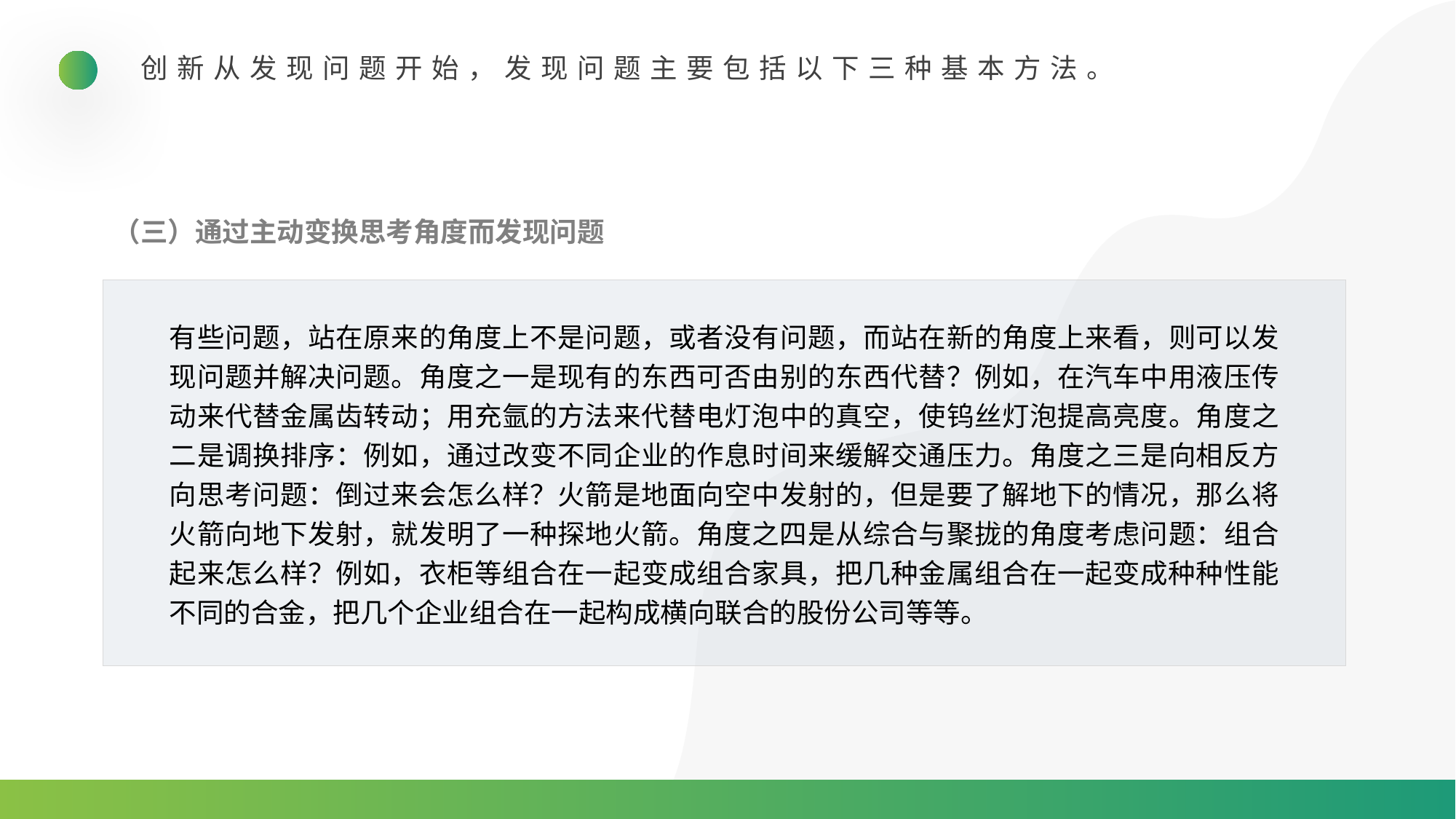

创新从发现问题开始，发现问题主要包括以下三种基本方法。
（三）通过主动变换思考角度而发现问题

有些问题，站在原来的角度上不是问题，或者没有问题，而站在新的角度上来看，则可以发现问题并解决问题。角度之一是现有的东西可否由别的东西代替？例如，在汽车中用液压传动来代替金属齿转动；用充氩的方法来代替电灯泡中的真空，使钨丝灯泡提高亮度。角度之二是调换排序：例如，通过改变不同企业的作息时间来缓解交通压力。角度之三是向相反方向思考问题：倒过来会怎么样？火箭是地面向空中发射的，但是要了解地下的情况，那么将火箭向地下发射，就发明了一种探地火箭。角度之四是从综合与聚拢的角度考虑问题：组合起来怎么样？例如，衣柜等组合在一起变成组合家具，把几种金属组合在一起变成种种性能不同的合金，把几个企业组合在一起构成横向联合的股份公司等等。